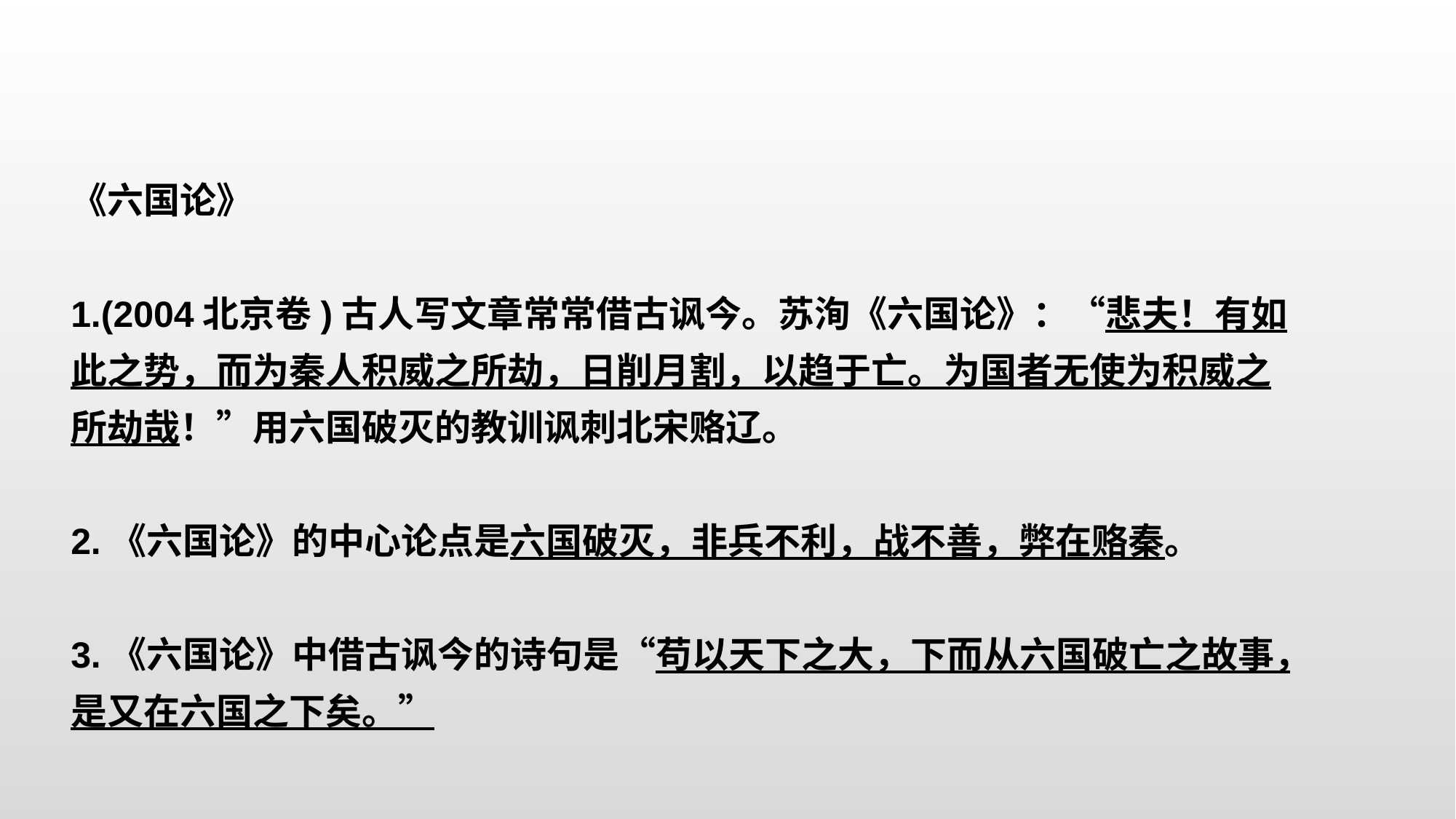

《六国论》

1.(2004北京卷)古人写文章常常借古讽今。苏洵《六国论》：“悲夫！有如此之势，而为秦人积威之所劫，日削月割，以趋于亡。为国者无使为积威之所劫哉！”用六国破灭的教训讽刺北宋赂辽。

2.《六国论》的中心论点是六国破灭，非兵不利，战不善，弊在赂秦。

3.《六国论》中借古讽今的诗句是“苟以天下之大，下而从六国破亡之故事，是又在六国之下矣。”